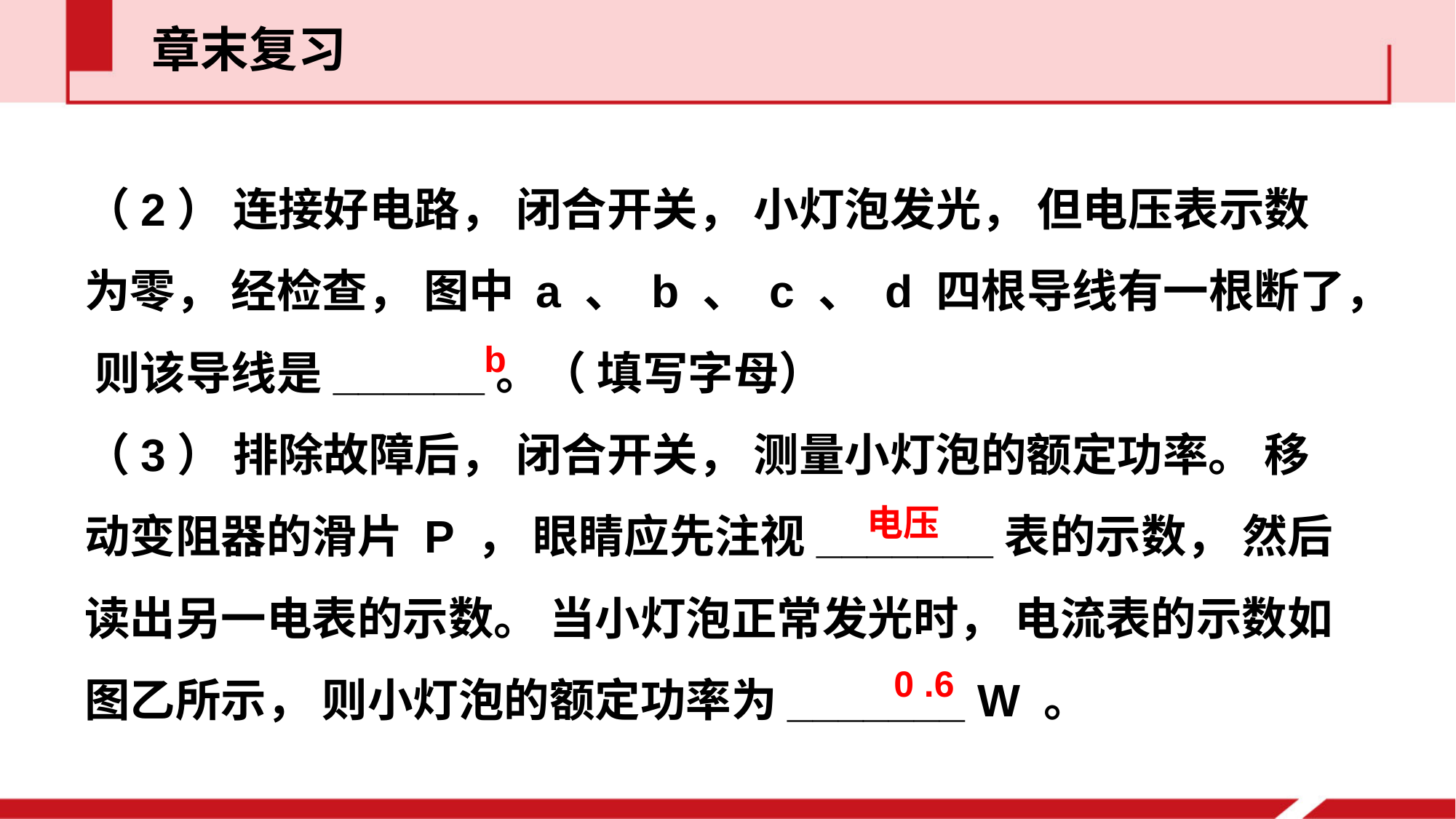

章末复习
（2） 连接好电路， 闭合开关， 小灯泡发光， 但电压表示数为零， 经检查， 图中 a 、 b 、 c 、 d 四根导线有一根断了， 则该导线是______。（ 填写字母）
（3） 排除故障后， 闭合开关， 测量小灯泡的额定功率。 移动变阻器的滑片 P ， 眼睛应先注视_______表的示数， 然后读出另一电表的示数。 当小灯泡正常发光时， 电流表的示数如图乙所示， 则小灯泡的额定功率为_______ W 。
b
电压
0 .6